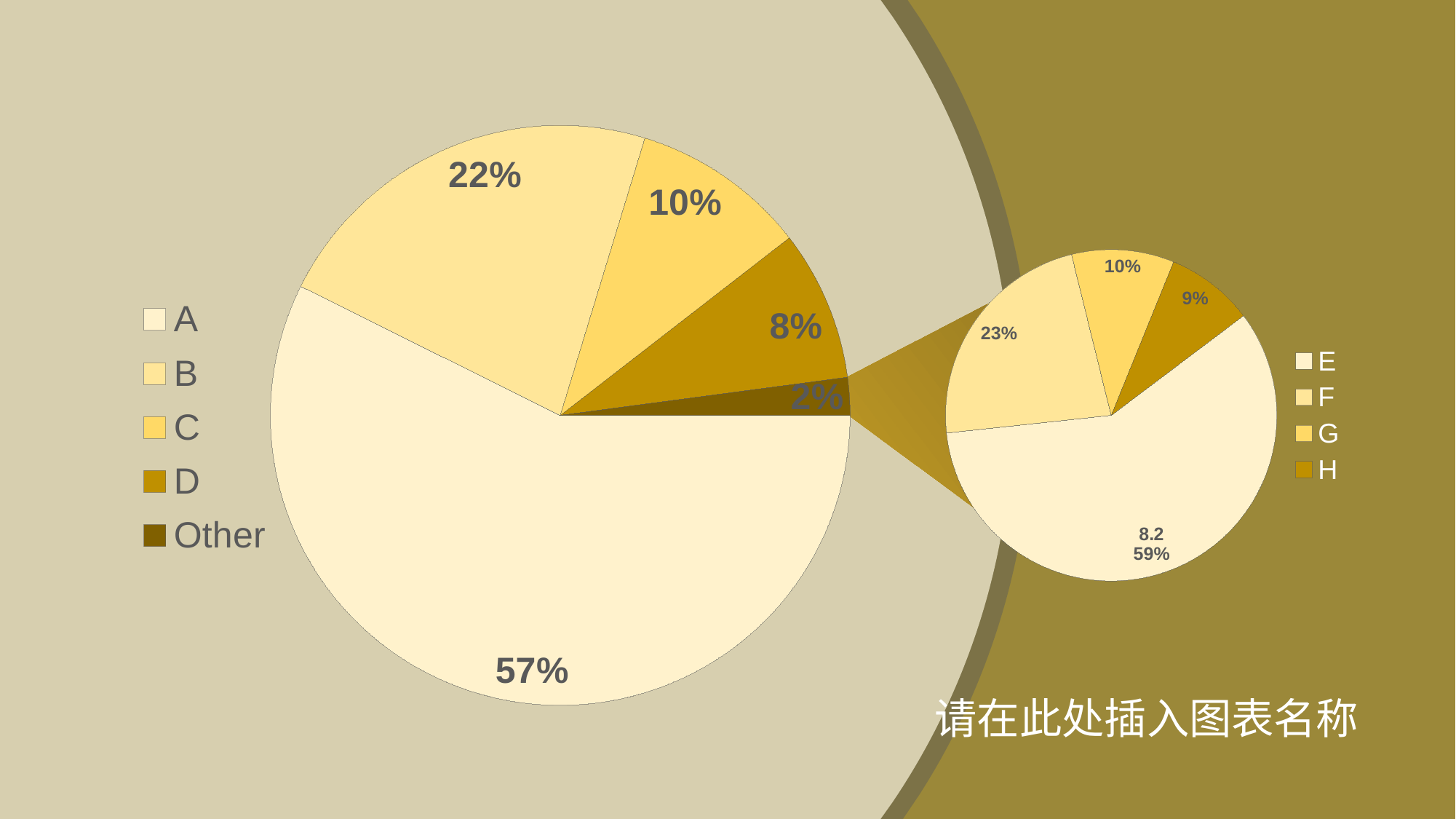

### Chart

| Category | 销售额 |
|---|---|
| A | 8.2 |
| B | 3.2 |
| C | 1.4 |
| D | 1.2 |
| Other | 0.3 |

### Chart

| Category | 销售额 |
|---|---|
| E | 8.2 |
| F | 3.2 |
| G | 1.4 |
| H | 1.2 |
请在此处插入图表名称